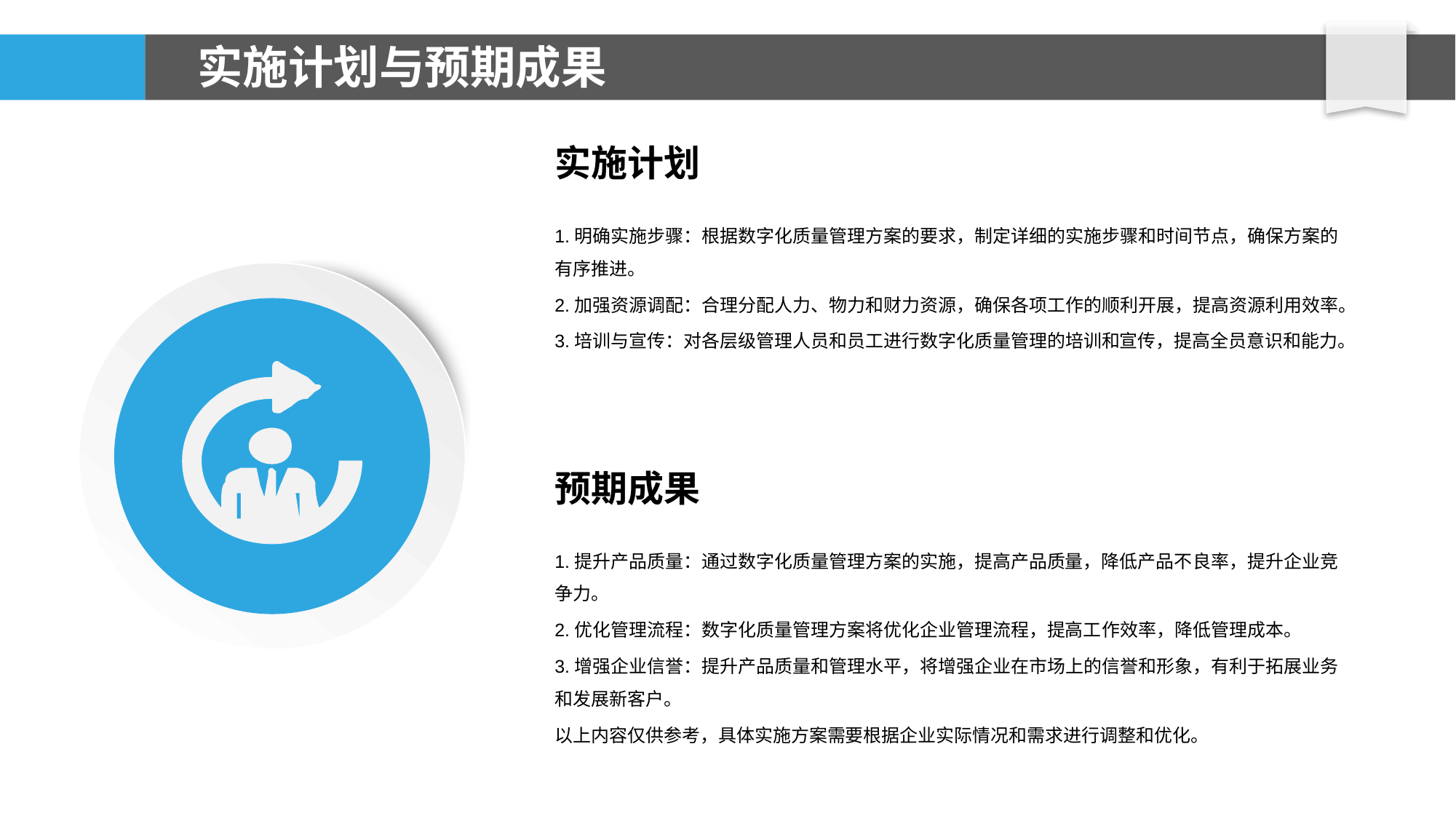

# 实施计划与预期成果
实施计划
1.明确实施步骤：根据数字化质量管理方案的要求，制定详细的实施步骤和时间节点，确保方案的有序推进。
2.加强资源调配：合理分配人力、物力和财力资源，确保各项工作的顺利开展，提高资源利用效率。
3.培训与宣传：对各层级管理人员和员工进行数字化质量管理的培训和宣传，提高全员意识和能力。

预期成果
1.提升产品质量：通过数字化质量管理方案的实施，提高产品质量，降低产品不良率，提升企业竞争力。
2.优化管理流程：数字化质量管理方案将优化企业管理流程，提高工作效率，降低管理成本。
3.增强企业信誉：提升产品质量和管理水平，将增强企业在市场上的信誉和形象，有利于拓展业务和发展新客户。
以上内容仅供参考，具体实施方案需要根据企业实际情况和需求进行调整和优化。